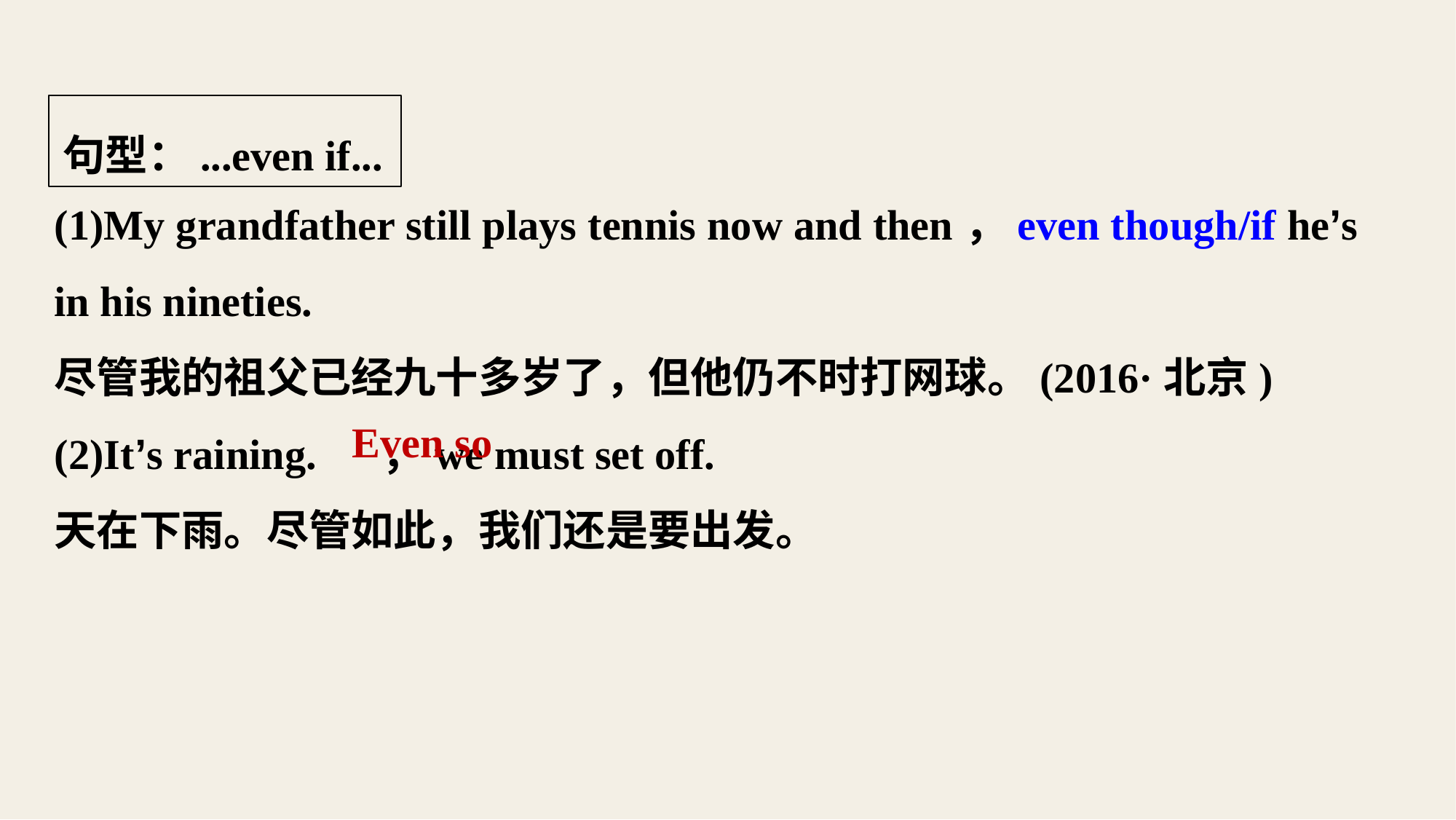

句型：...even if...
(1)My grandfather still plays tennis now and then，even though/if he’s in his nineties.
尽管我的祖父已经九十多岁了，但他仍不时打网球。(2016·北京)
(2)It’s raining.	，we must set off.
天在下雨。尽管如此，我们还是要出发。
Even so